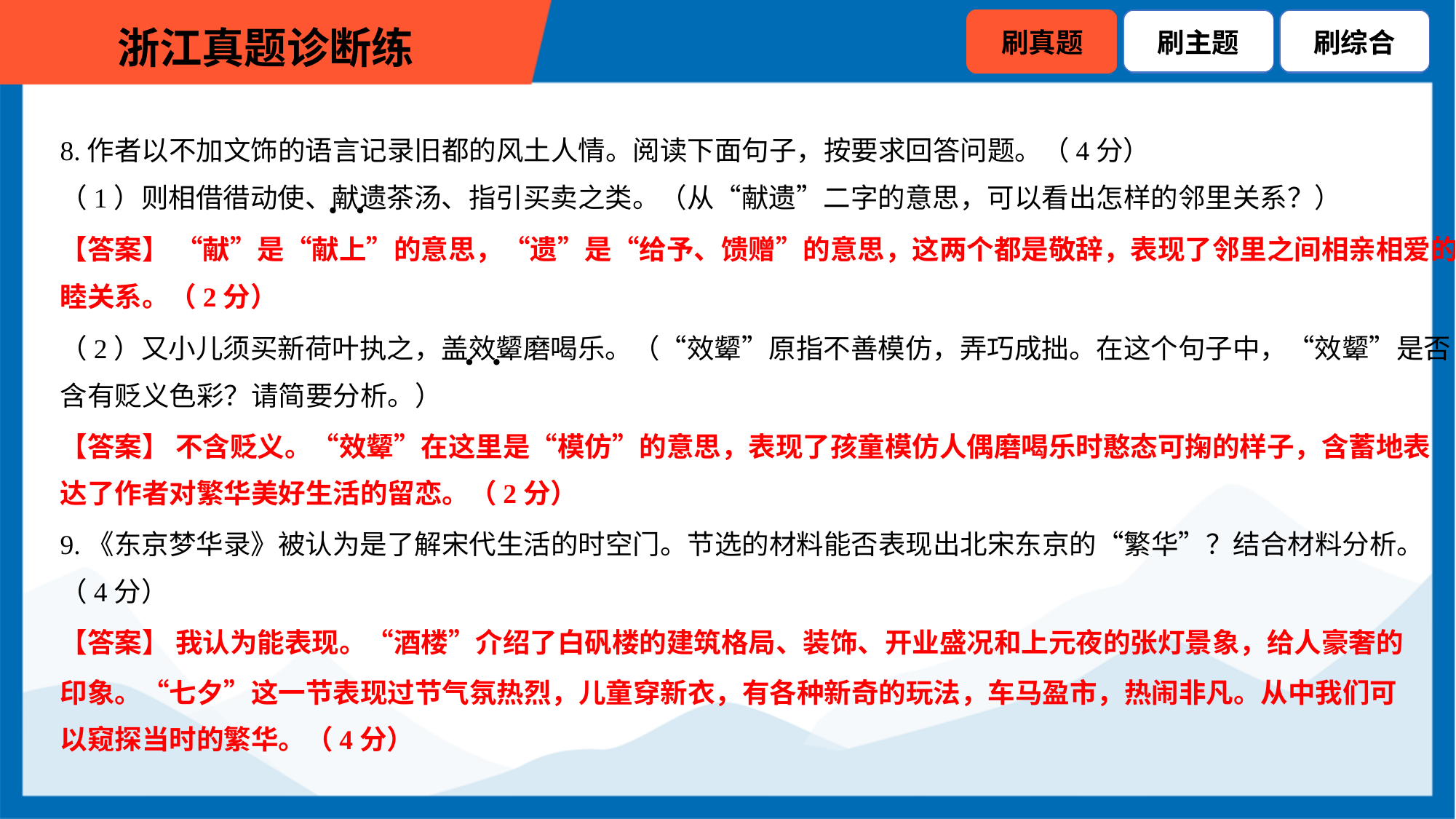

8.作者以不加文饰的语言记录旧都的风土人情。阅读下面句子，按要求回答问题。（4分）
（1）则相借徣动使、献遗茶汤、指引买卖之类。（从“献遗”二字的意思，可以看出怎样的邻里关系？）

【答案】 “献”是“献上”的意思，“遗”是“给予、馈赠”的意思，这两个都是敬辞，表现了邻里之间相亲相爱的和
睦关系。（2分）
（2）又小儿须买新荷叶执之，盖效颦磨喝乐。（“效颦”原指不善模仿，弄巧成拙。在这个句子中，“效颦”是否
含有贬义色彩？请简要分析。）

【答案】 不含贬义。“效颦”在这里是“模仿”的意思，表现了孩童模仿人偶磨喝乐时憨态可掬的样子，含蓄地表
达了作者对繁华美好生活的留恋。（2分）
9.《东京梦华录》被认为是了解宋代生活的时空门。节选的材料能否表现出北宋东京的“繁华”？结合材料分析。
（4分）
【答案】 我认为能表现。“酒楼”介绍了白矾楼的建筑格局、装饰、开业盛况和上元夜的张灯景象，给人豪奢的
印象。“七夕”这一节表现过节气氛热烈，儿童穿新衣，有各种新奇的玩法，车马盈市，热闹非凡。从中我们可
以窥探当时的繁华。（4分）